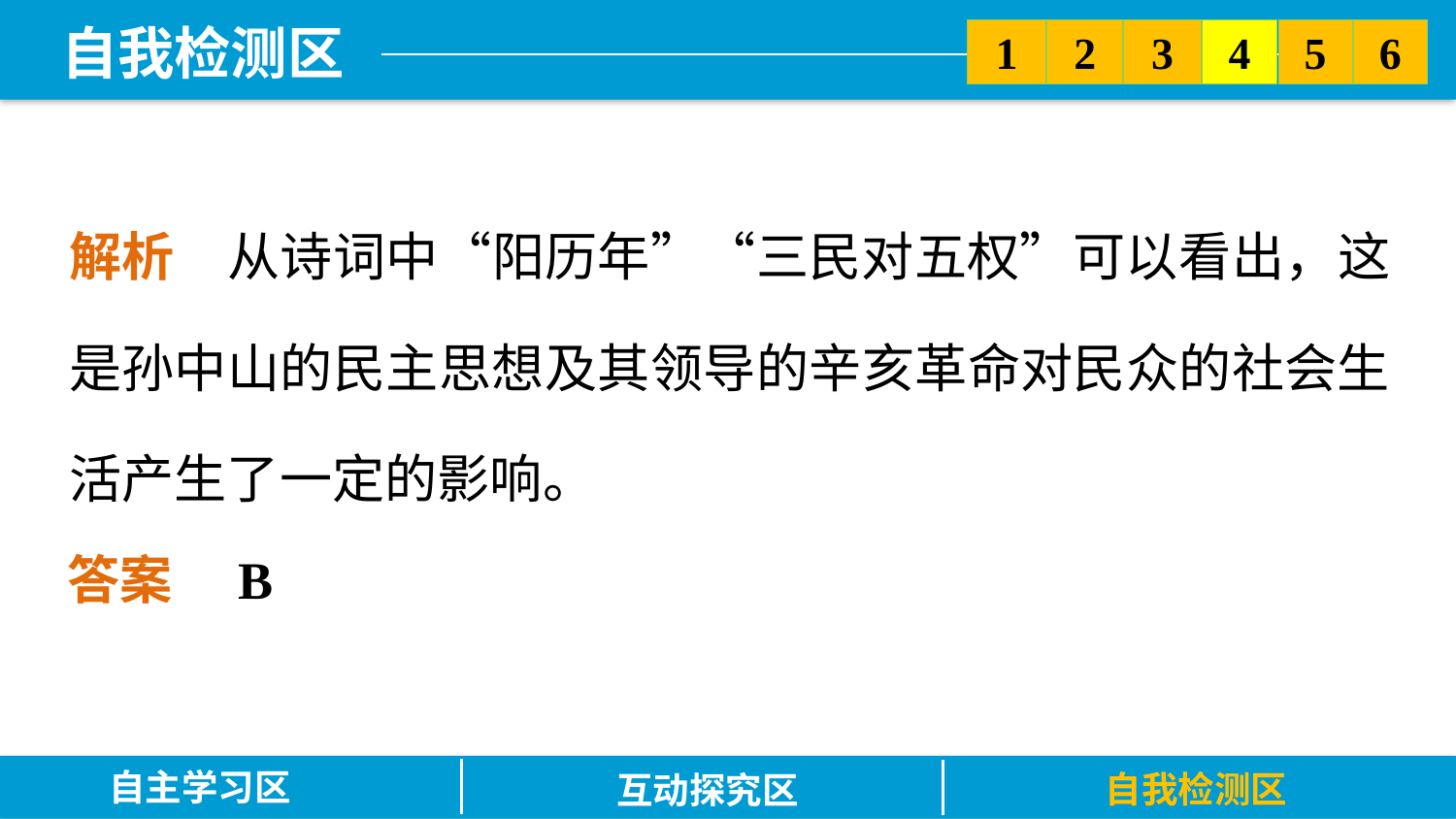

5
6
2
3
1
4
解析　从诗词中“阳历年”“三民对五权”可以看出，这是孙中山的民主思想及其领导的辛亥革命对民众的社会生活产生了一定的影响。
答案　B
自主学习区
自我检测区
互动探究区